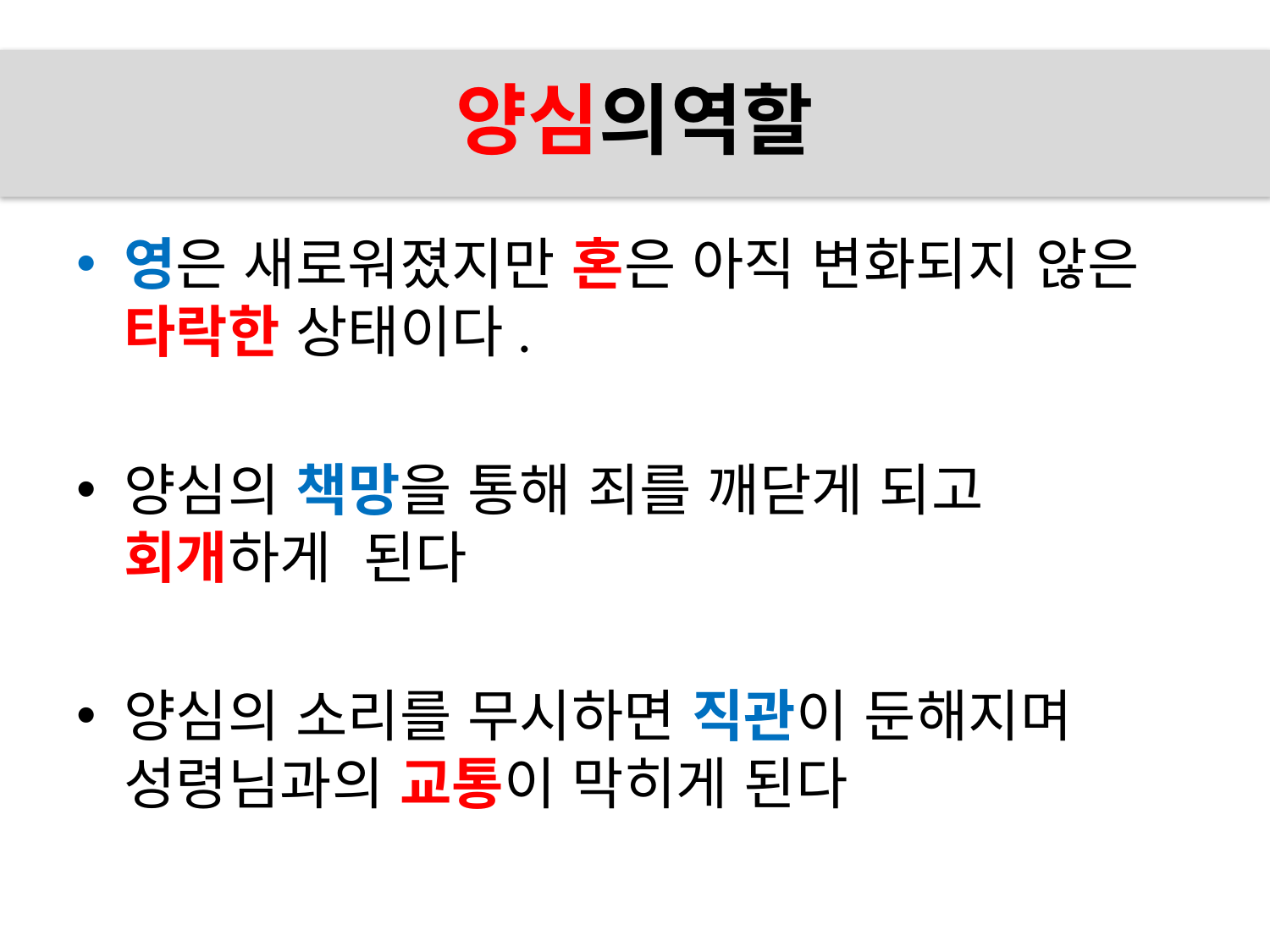

# 양심의역할

영은 새로워졌지만 혼은 아직 변화되지 않은
타락한 상태이다.

양심의 책망을 통해 죄를 깨닫게 되고
회개하게  된다

양심의 소리를 무시하면 직관이 둔해지며
성령님과의 교통이 막히게 된다